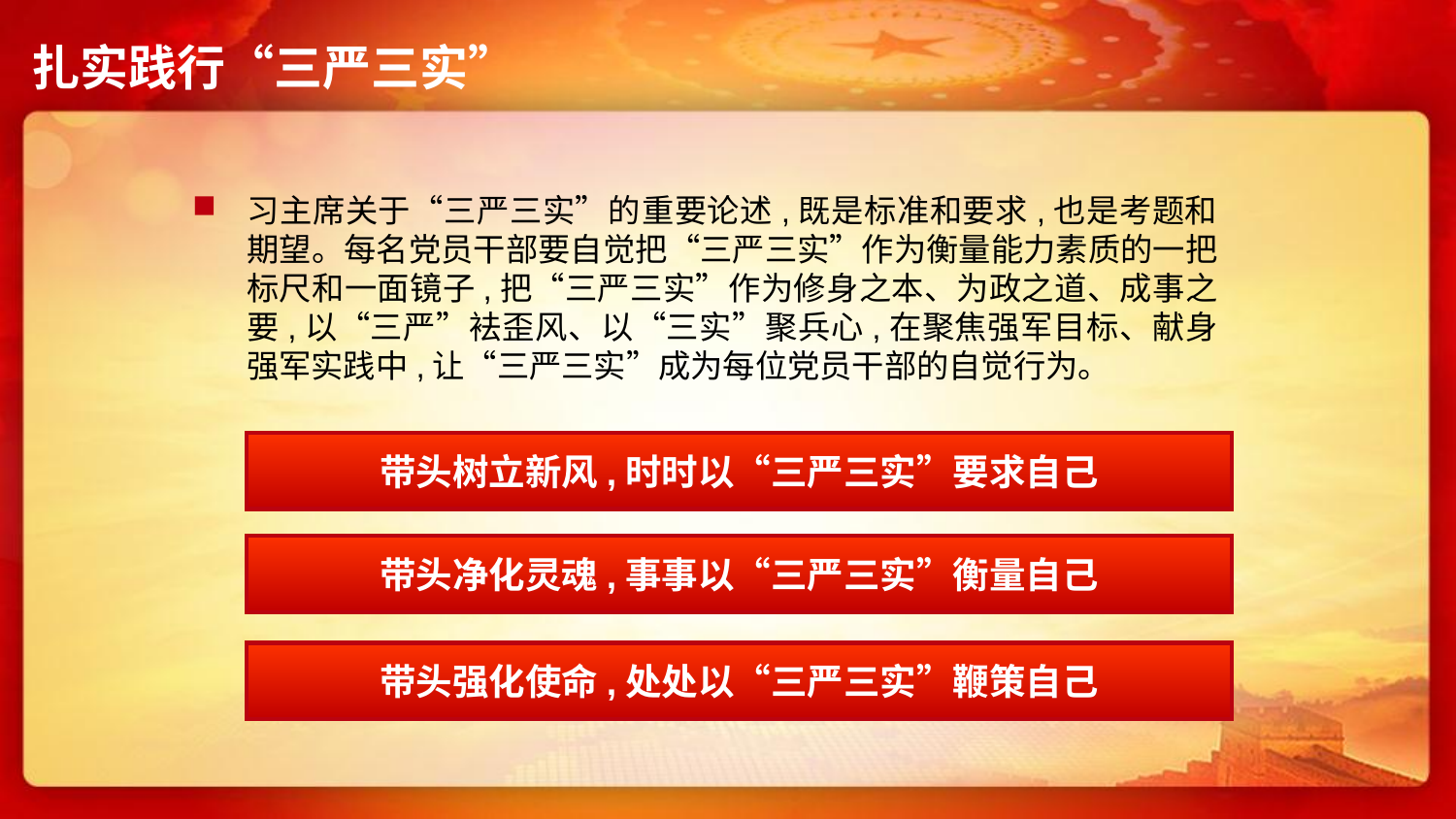

扎实践行“三严三实”
习主席关于“三严三实”的重要论述,既是标准和要求,也是考题和期望。每名党员干部要自觉把“三严三实”作为衡量能力素质的一把标尺和一面镜子,把“三严三实”作为修身之本、为政之道、成事之要,以“三严”袪歪风、以“三实”聚兵心,在聚焦强军目标、献身强军实践中,让“三严三实”成为每位党员干部的自觉行为。
带头树立新风,时时以“三严三实”要求自己
带头净化灵魂,事事以“三严三实”衡量自己
带头强化使命,处处以“三严三实”鞭策自己